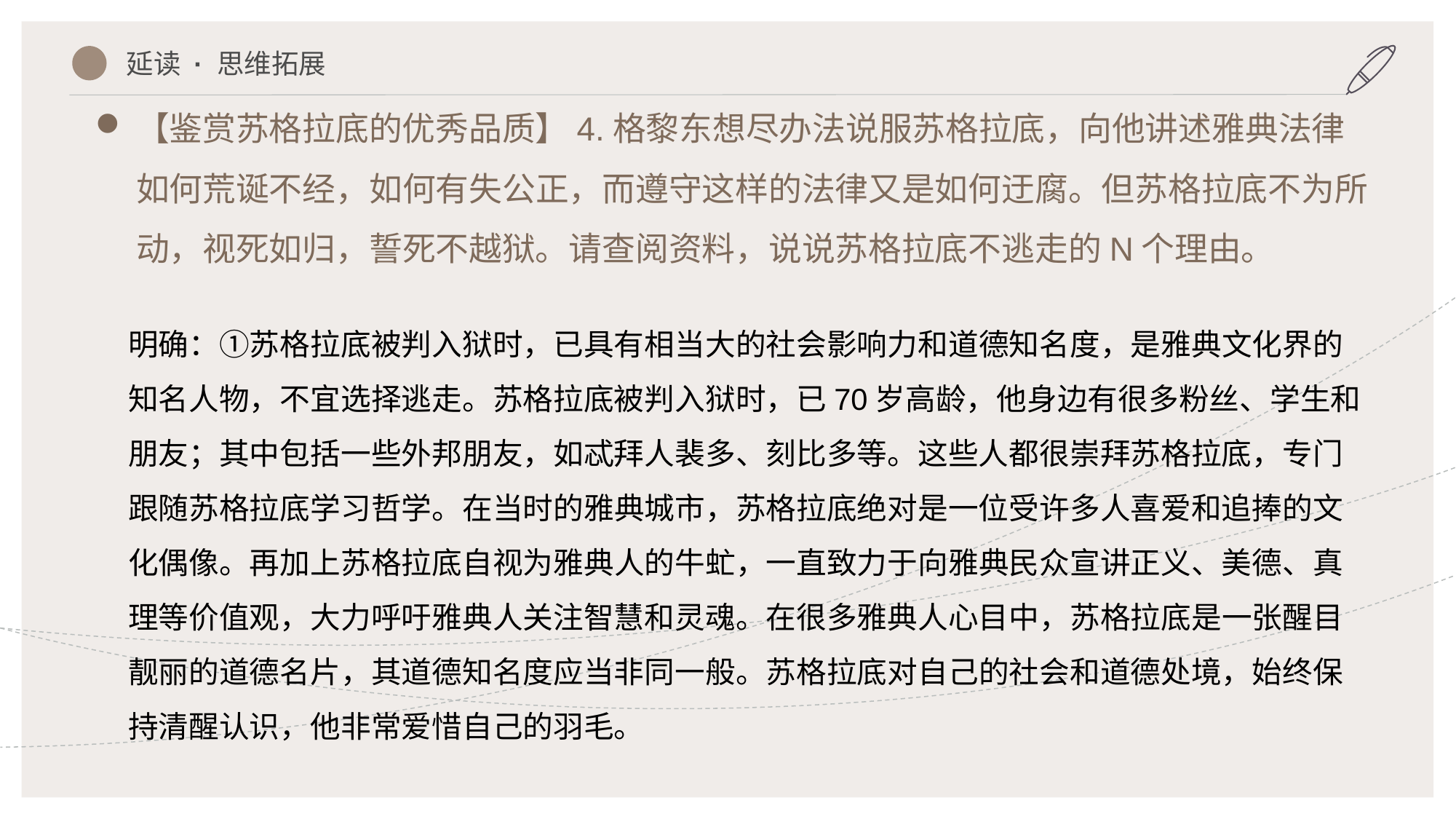

延读 · 思维拓展

【鉴赏苏格拉底的优秀品质】4.格黎东想尽办法说服苏格拉底，向他讲述雅典法律如何荒诞不经，如何有失公正，而遵守这样的法律又是如何迂腐。但苏格拉底不为所动，视死如归，誓死不越狱。请查阅资料，说说苏格拉底不逃走的N个理由。

明确：①苏格拉底被判入狱时，已具有相当大的社会影响力和道德知名度，是雅典文化界的知名人物，不宜选择逃走。苏格拉底被判入狱时，已70岁高龄，他身边有很多粉丝、学生和朋友；其中包括一些外邦朋友，如忒拜人裴多、刻比多等。这些人都很崇拜苏格拉底，专门跟随苏格拉底学习哲学。在当时的雅典城市，苏格拉底绝对是一位受许多人喜爱和追捧的文化偶像。再加上苏格拉底自视为雅典人的牛虻，一直致力于向雅典民众宣讲正义、美德、真理等价值观，大力呼吁雅典人关注智慧和灵魂。在很多雅典人心目中，苏格拉底是一张醒目靓丽的道德名片，其道德知名度应当非同一般。苏格拉底对自己的社会和道德处境，始终保持清醒认识，他非常爱惜自己的羽毛。